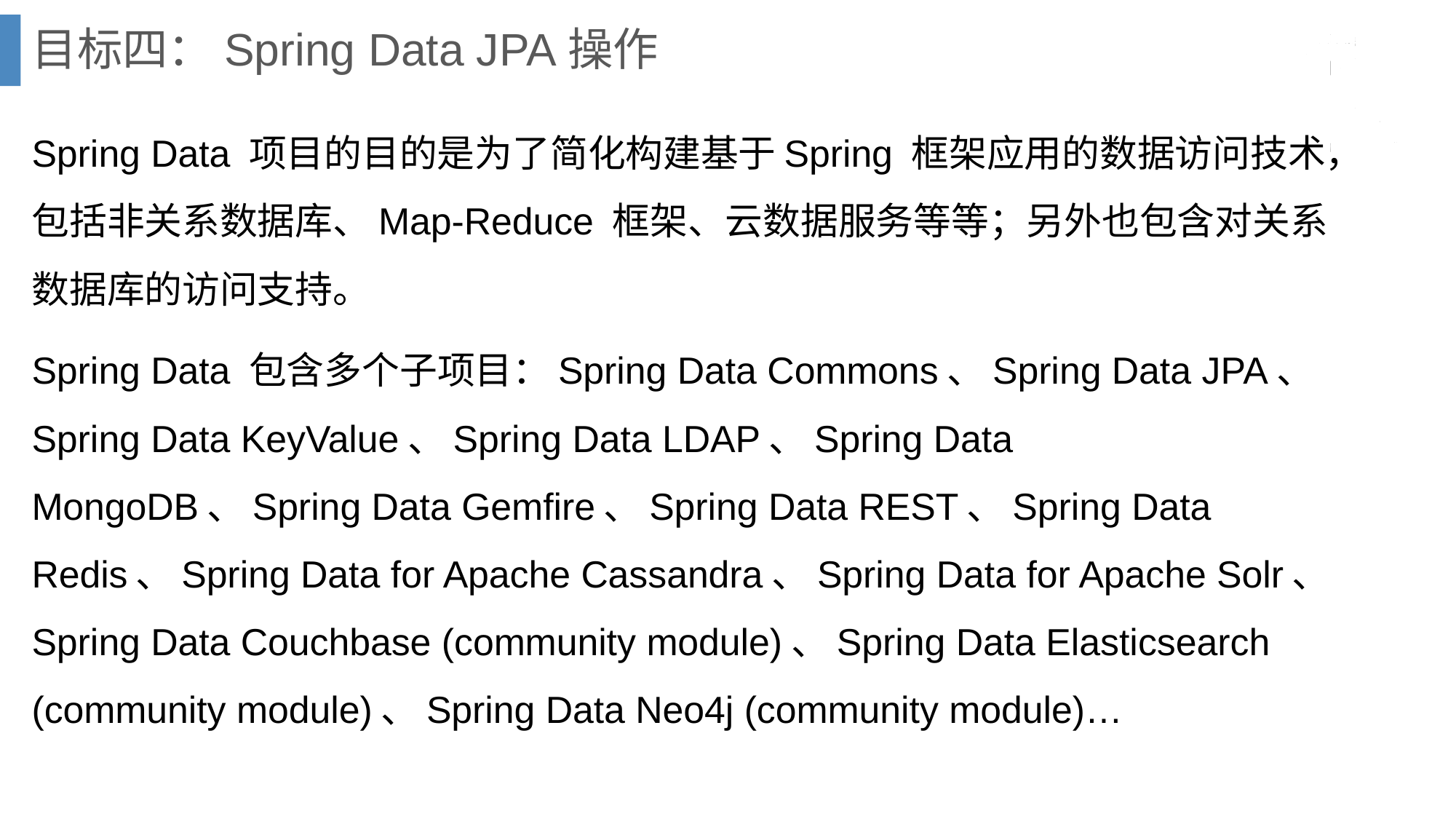

# 目标四：Spring Data JPA操作
Spring Data 项目的目的是为了简化构建基于Spring 框架应用的数据访问技术，包括非关系数据库、Map-Reduce 框架、云数据服务等等；另外也包含对关系数据库的访问支持。
Spring Data 包含多个子项目：Spring Data Commons、Spring Data JPA、Spring Data KeyValue、Spring Data LDAP、Spring Data MongoDB、Spring Data Gemfire、Spring Data REST、Spring Data Redis、Spring Data for Apache Cassandra、Spring Data for Apache Solr、Spring Data Couchbase (community module)、Spring Data Elasticsearch (community module)、Spring Data Neo4j (community module)…